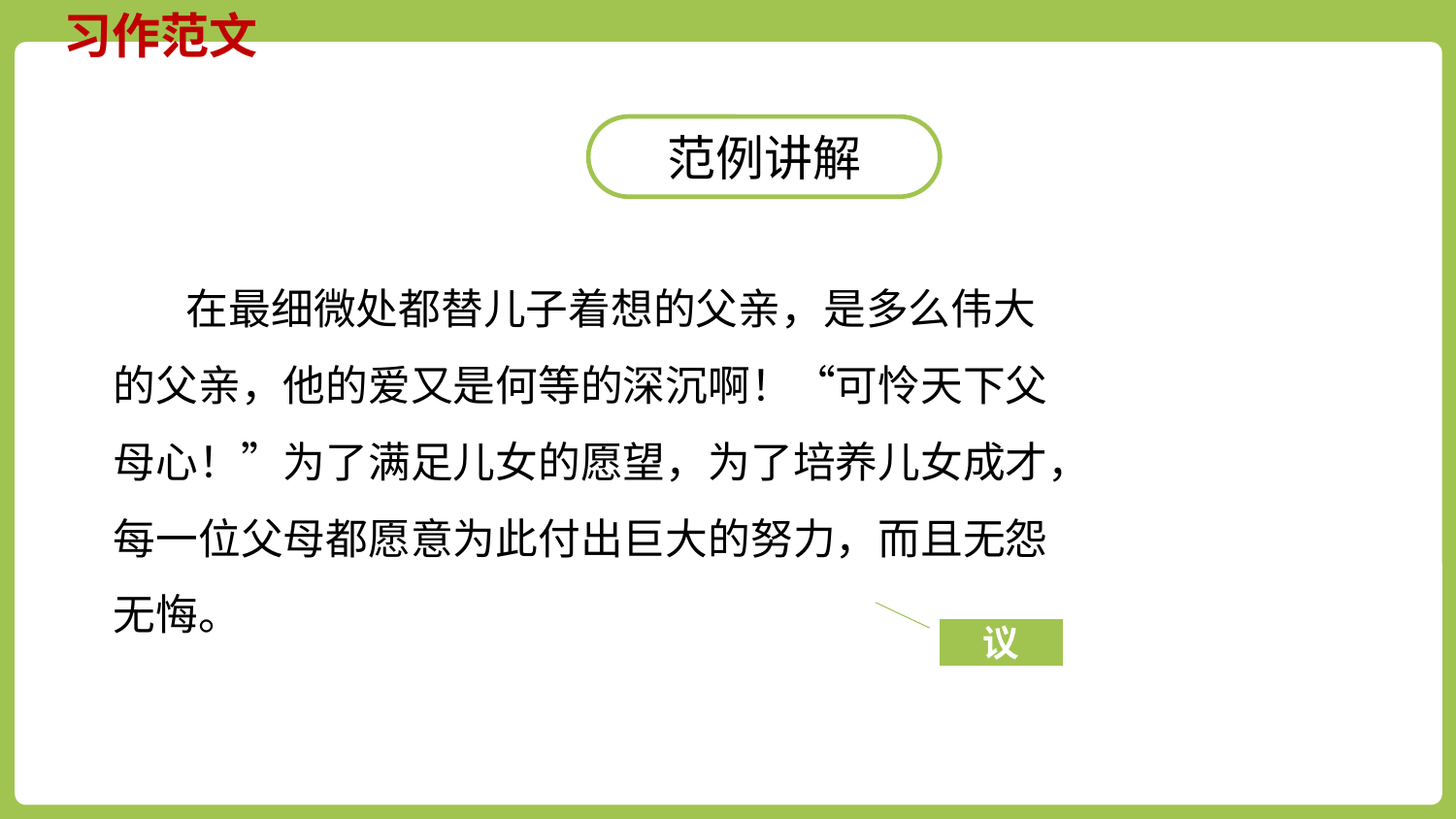

习作范文
范例讲解

在最细微处都替儿子着想的父亲，是多么伟大的父亲，他的爱又是何等的深沉啊！“可怜天下父母心！”为了满足儿女的愿望，为了培养儿女成才，每一位父母都愿意为此付出巨大的努力，而且无怨无悔。
议